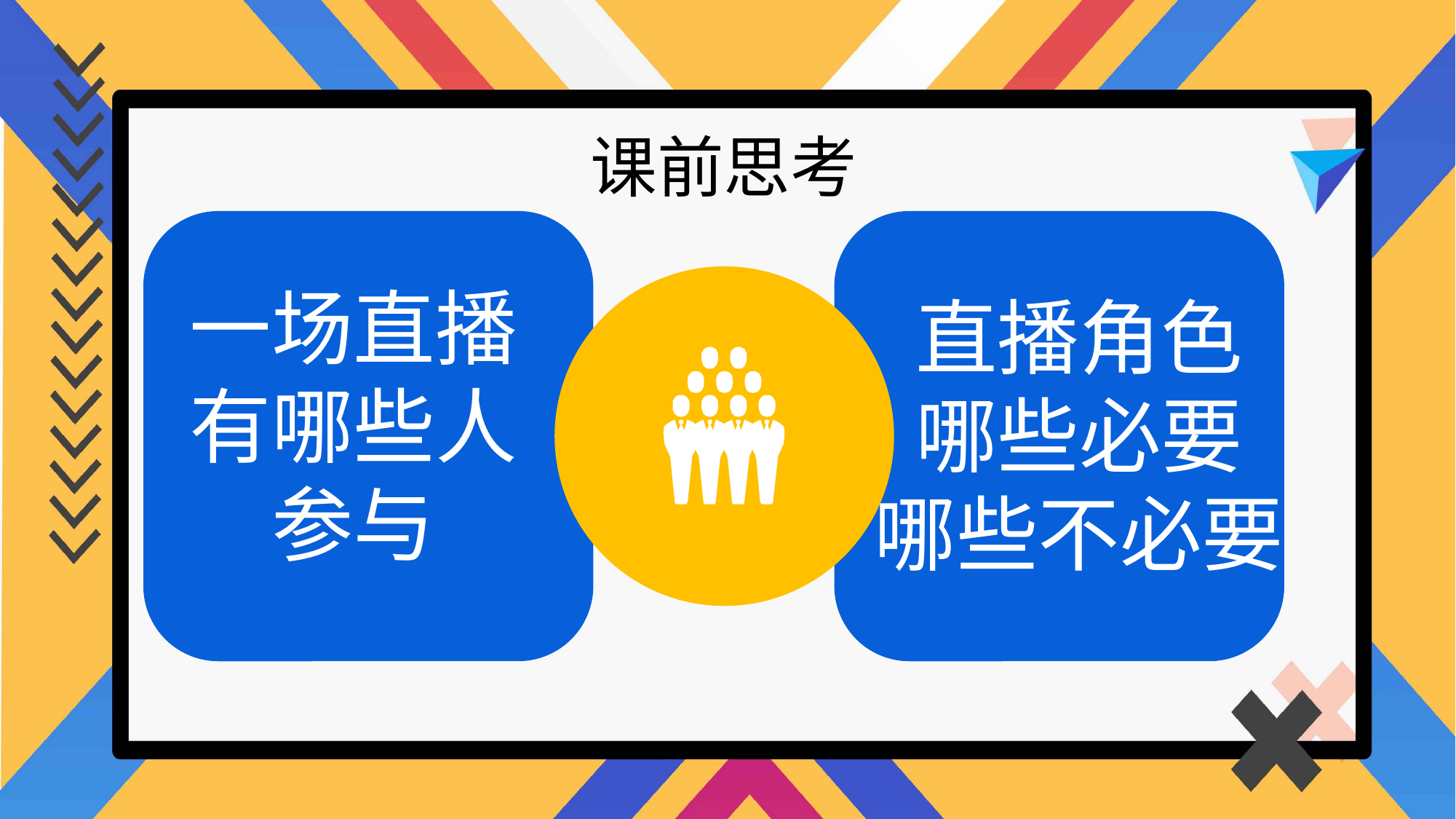

课前思考

一场直播
有哪些人
参与
直播角色
哪些必要
哪些不必要